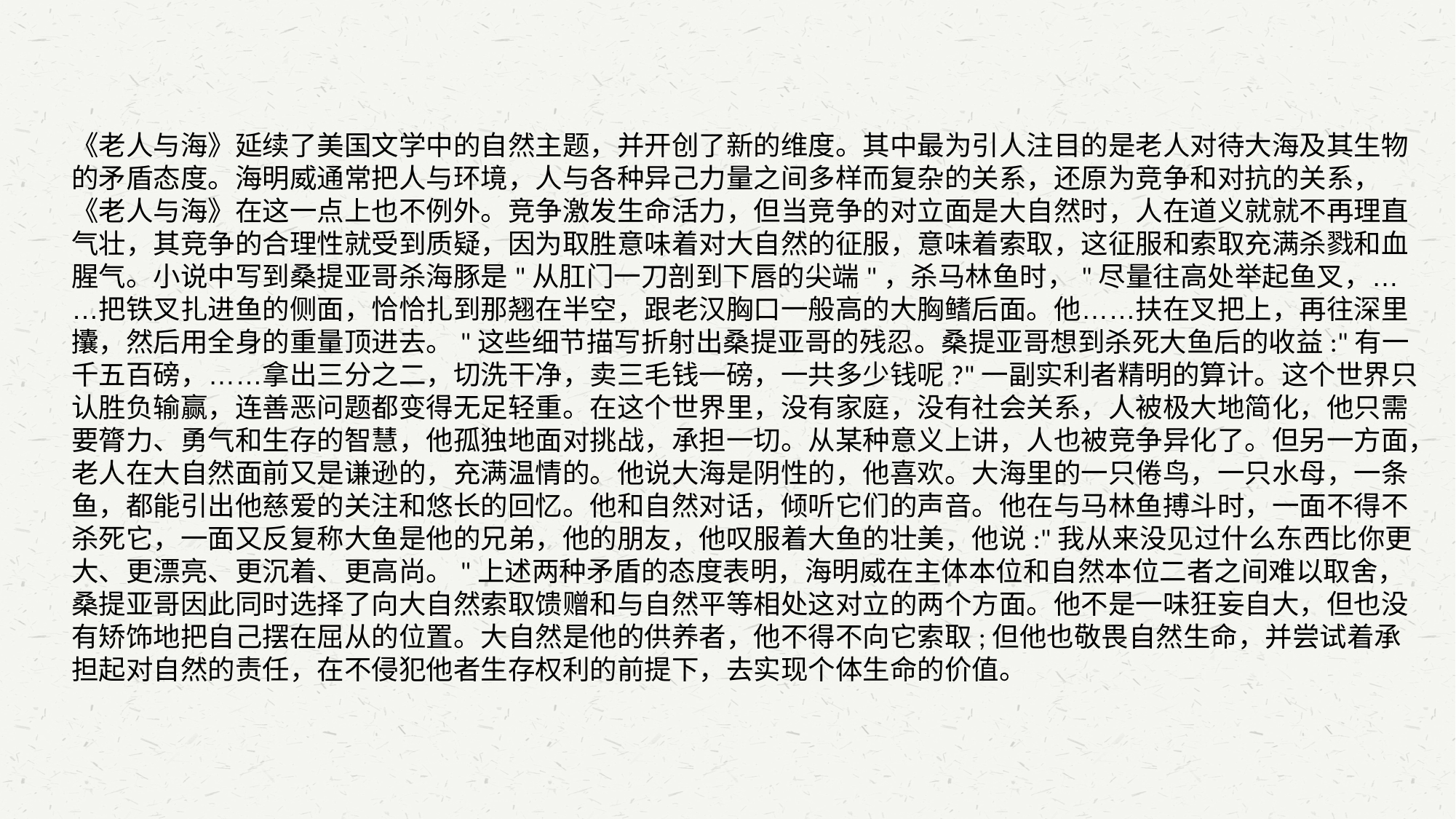

《老人与海》延续了美国文学中的自然主题，并开创了新的维度。其中最为引人注目的是老人对待大海及其生物的矛盾态度。海明威通常把人与环境，人与各种异己力量之间多样而复杂的关系，还原为竞争和对抗的关系，《老人与海》在这一点上也不例外。竞争激发生命活力，但当竞争的对立面是大自然时，人在道义就就不再理直气壮，其竞争的合理性就受到质疑，因为取胜意味着对大自然的征服，意味着索取，这征服和索取充满杀戮和血腥气。小说中写到桑提亚哥杀海豚是"从肛门一刀剖到下唇的尖端"，杀马林鱼时，"尽量往高处举起鱼叉，……把铁叉扎进鱼的侧面，恰恰扎到那翘在半空，跟老汉胸口一般高的大胸鳍后面。他……扶在叉把上，再往深里攮，然后用全身的重量顶进去。"这些细节描写折射出桑提亚哥的残忍。桑提亚哥想到杀死大鱼后的收益:"有一千五百磅，……拿出三分之二，切洗干净，卖三毛钱一磅，一共多少钱呢?"一副实利者精明的算计。这个世界只认胜负输赢，连善恶问题都变得无足轻重。在这个世界里，没有家庭，没有社会关系，人被极大地简化，他只需要膂力、勇气和生存的智慧，他孤独地面对挑战，承担一切。从某种意义上讲，人也被竞争异化了。但另一方面，老人在大自然面前又是谦逊的，充满温情的。他说大海是阴性的，他喜欢。大海里的一只倦鸟，一只水母，一条鱼，都能引出他慈爱的关注和悠长的回忆。他和自然对话，倾听它们的声音。他在与马林鱼搏斗时，一面不得不杀死它，一面又反复称大鱼是他的兄弟，他的朋友，他叹服着大鱼的壮美，他说:"我从来没见过什么东西比你更大、更漂亮、更沉着、更高尚。"上述两种矛盾的态度表明，海明威在主体本位和自然本位二者之间难以取舍，桑提亚哥因此同时选择了向大自然索取馈赠和与自然平等相处这对立的两个方面。他不是一味狂妄自大，但也没有矫饰地把自己摆在屈从的位置。大自然是他的供养者，他不得不向它索取;但他也敬畏自然生命，并尝试着承担起对自然的责任，在不侵犯他者生存权利的前提下，去实现个体生命的价值。